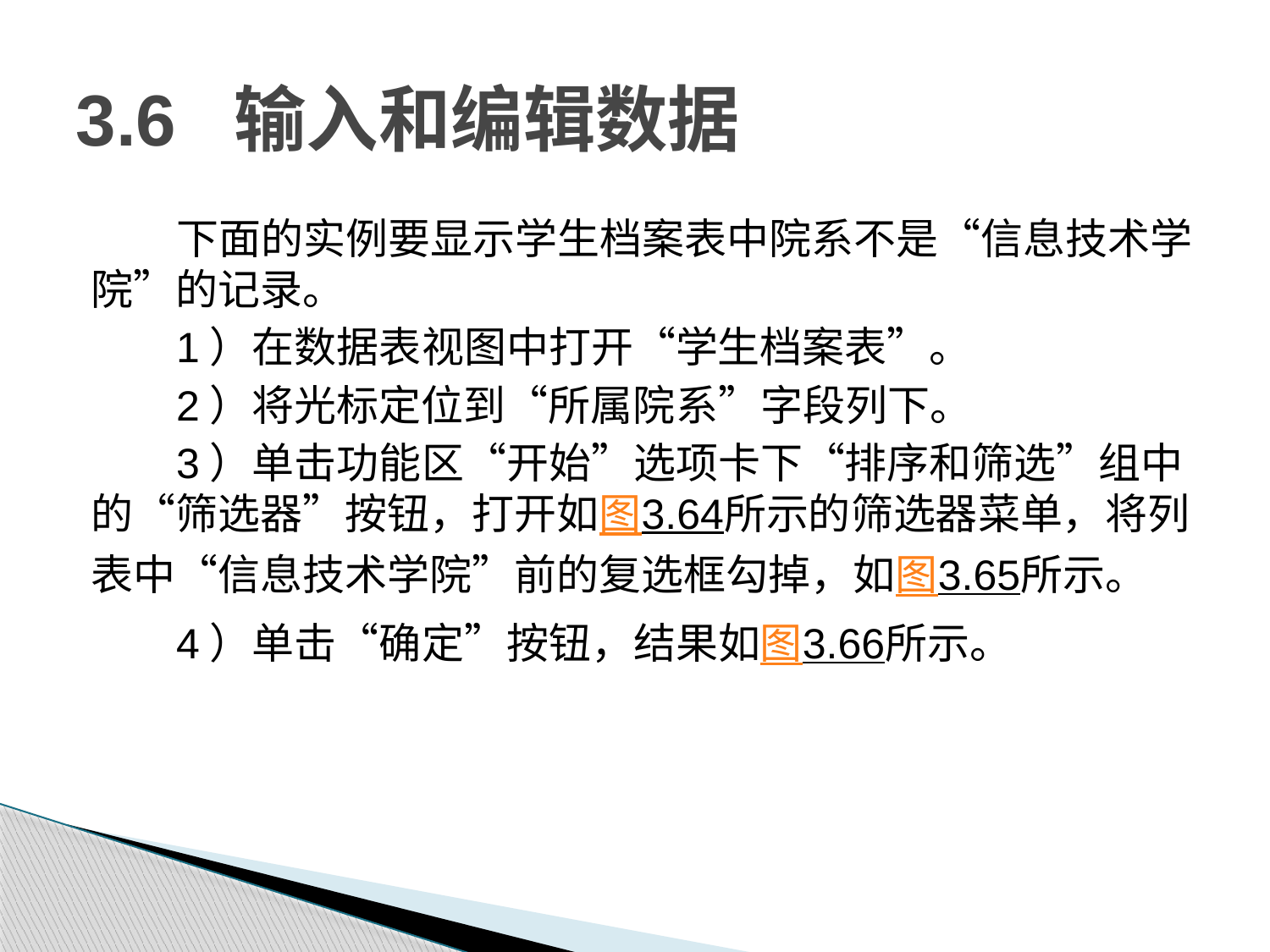

# 3.6  输入和编辑数据
下面的实例要显示学生档案表中院系不是“信息技术学院”的记录。
1）在数据表视图中打开“学生档案表”。
2）将光标定位到“所属院系”字段列下。
3）单击功能区“开始”选项卡下“排序和筛选”组中的“筛选器”按钮，打开如图3.64所示的筛选器菜单，将列表中“信息技术学院”前的复选框勾掉，如图3.65所示。
4）单击“确定”按钮，结果如图3.66所示。